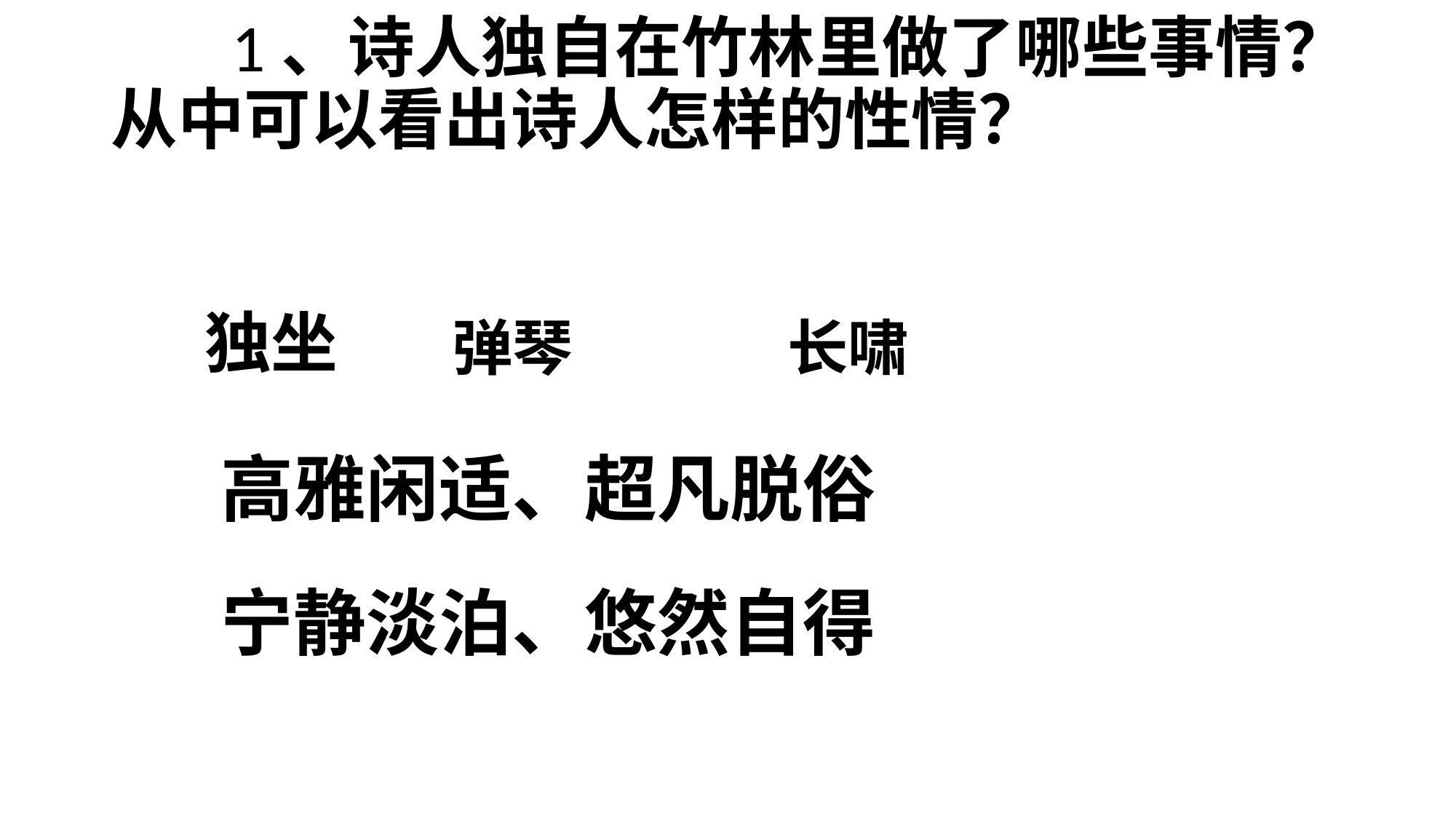

# 1、诗人独自在竹林里做了哪些事情？从中可以看出诗人怎样的性情？
      独坐

弹琴
长啸
高雅闲适、超凡脱俗
宁静淡泊、悠然自得